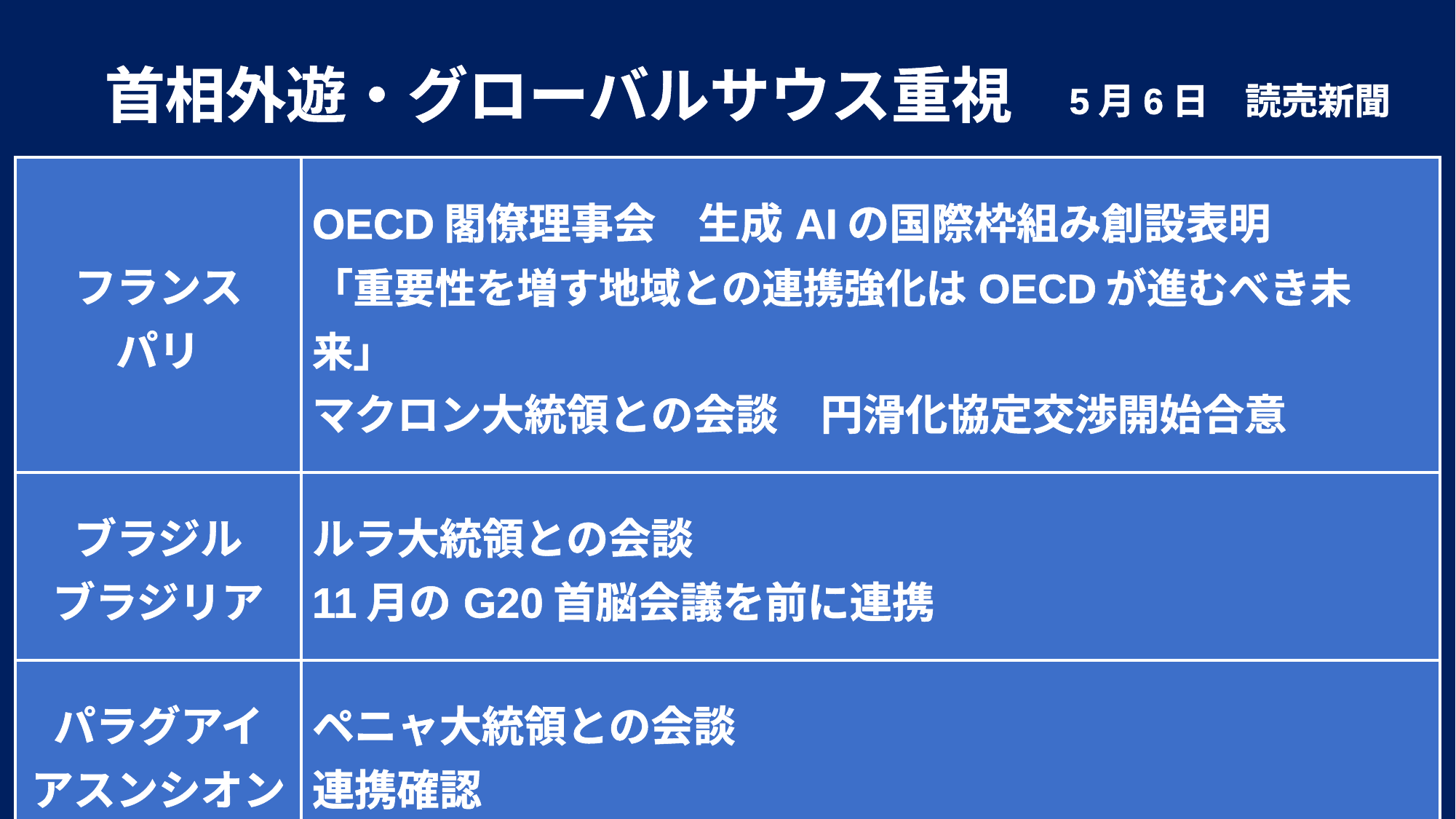

5月6日　読売新聞
首相外遊・グローバルサウス重視
| フランス パリ | OECD閣僚理事会　生成AIの国際枠組み創設表明 「重要性を増す地域との連携強化はOECDが進むべき未来」 マクロン大統領との会談　円滑化協定交渉開始合意 |
| --- | --- |
| ブラジル ブラジリア | ルラ大統領との会談 11月のG20首脳会議を前に連携 |
| パラグアイ アスンシオン | ペニャ大統領との会談 連携確認 |